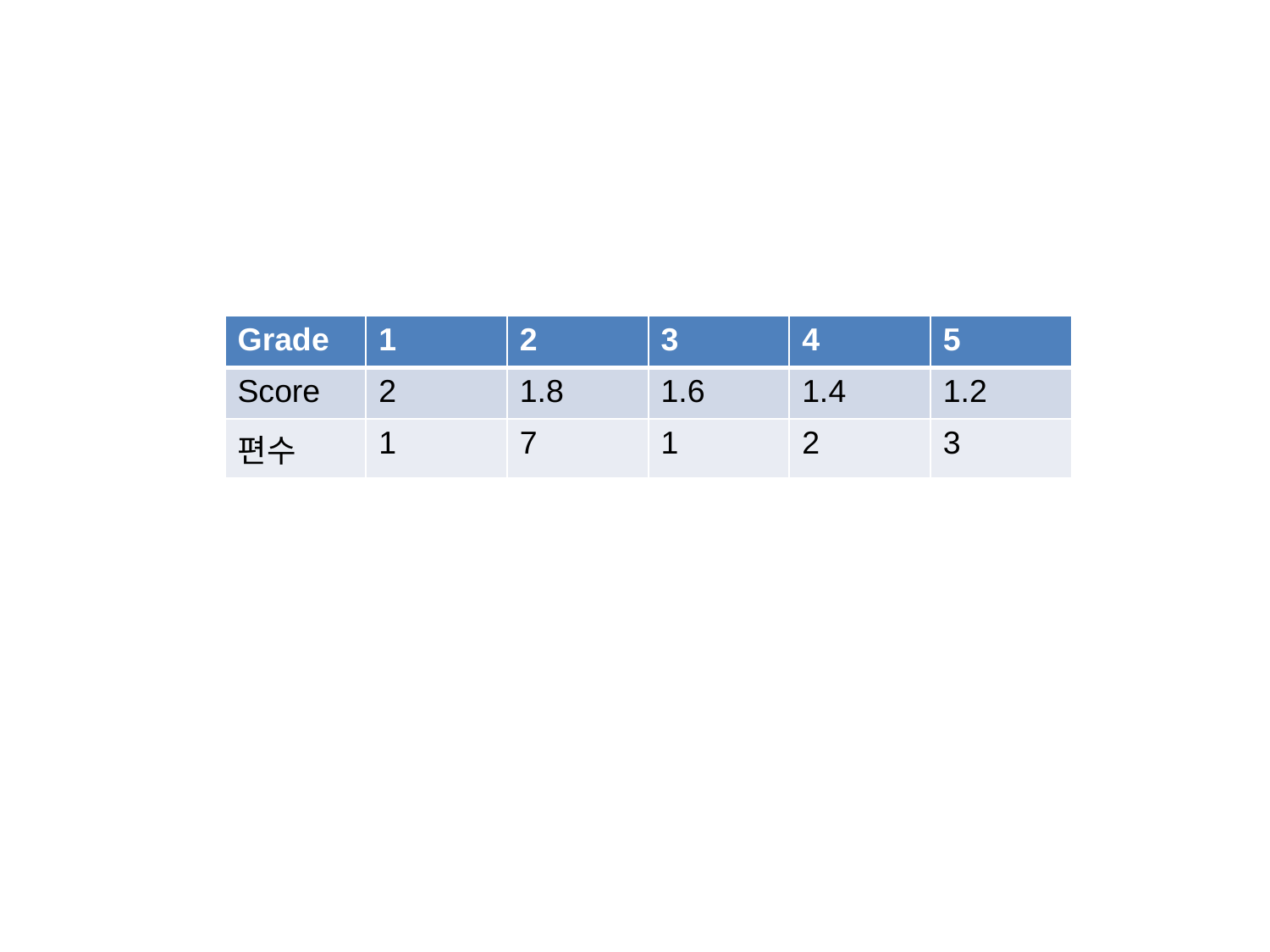

| Grade | 1 | 2 | 3 | 4 | 5 |
| --- | --- | --- | --- | --- | --- |
| Score | 2 | 1.8 | 1.6 | 1.4 | 1.2 |
| 편수 | 1 | 7 | 1 | 2 | 3 |